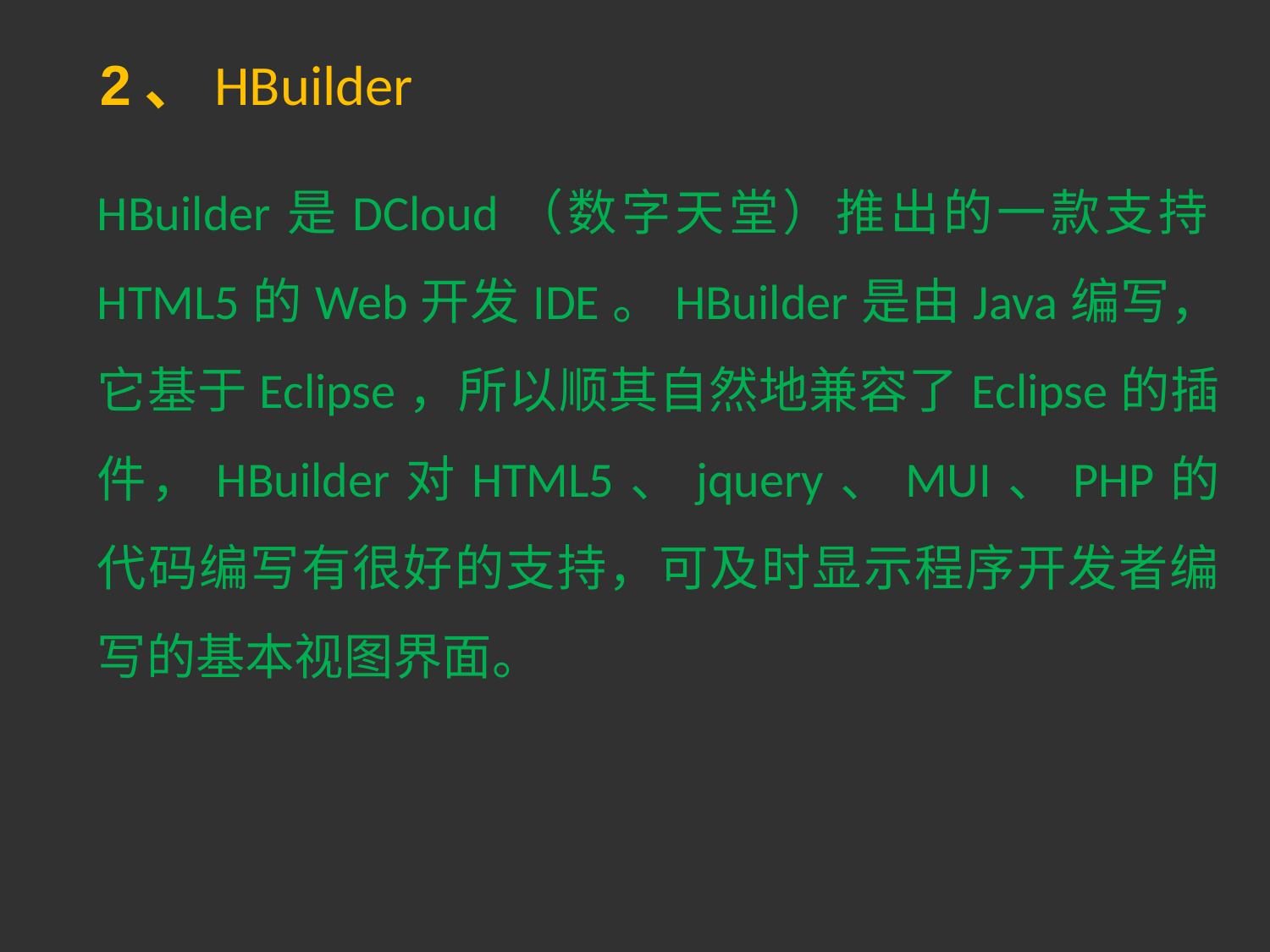

# 2、HBuilder
HBuilder是DCloud（数字天堂）推出的一款支持HTML5的Web开发IDE。HBuilder是由Java编写，它基于Eclipse，所以顺其自然地兼容了Eclipse的插件，HBuilder对HTML5、jquery、MUI、PHP的代码编写有很好的支持，可及时显示程序开发者编写的基本视图界面。